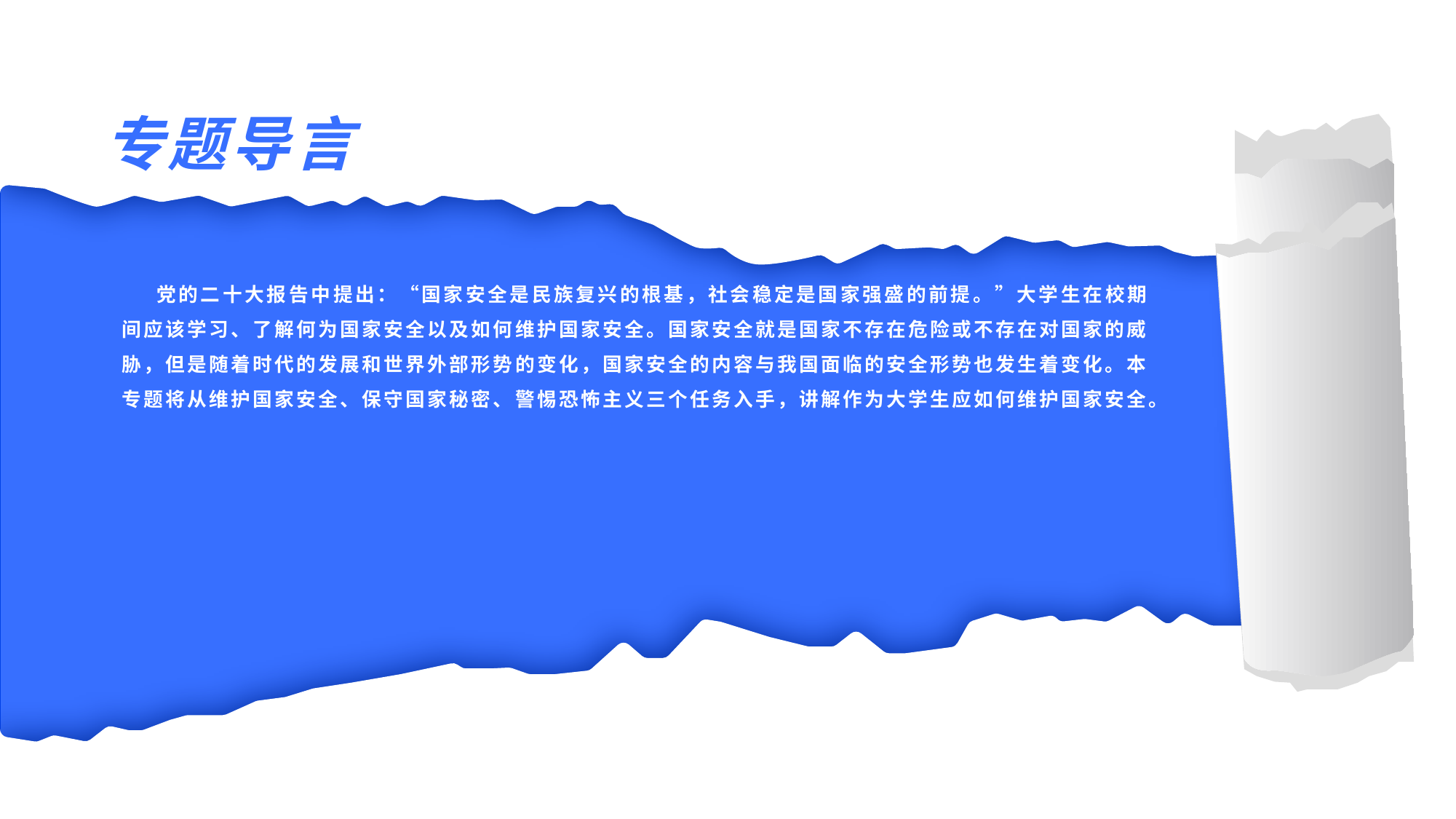

# 专题导言

党的二十大报告中提出：“国家安全是民族复兴的根基，社会稳定是国家强盛的前提。”大学生在校期间应该学习、了解何为国家安全以及如何维护国家安全。国家安全就是国家不存在危险或不存在对国家的威胁，但是随着时代的发展和世界外部形势的变化，国家安全的内容与我国面临的安全形势也发生着变化。本专题将从维护国家安全、保守国家秘密、警惕恐怖主义三个任务入手，讲解作为大学生应如何维护国家安全。